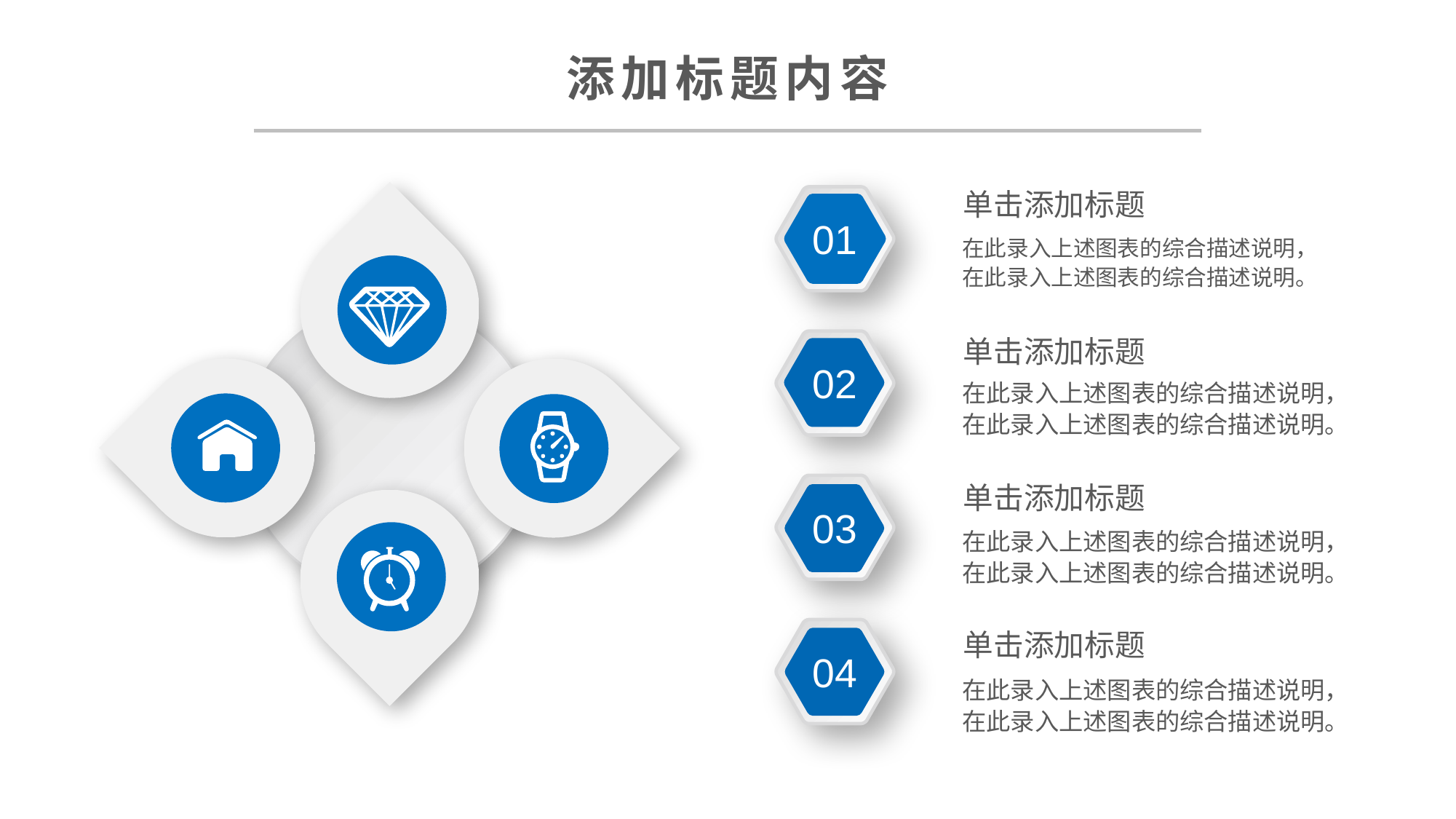

单击添加标题

01

在此录入上述图表的综合描述说明，
在此录入上述图表的综合描述说明。

单击添加标题

02

在此录入上述图表的综合描述说明，
在此录入上述图表的综合描述说明。

单击添加标题

03

在此录入上述图表的综合描述说明，
在此录入上述图表的综合描述说明。

04
单击添加标题
在此录入上述图表的综合描述说明，
在此录入上述图表的综合描述说明。